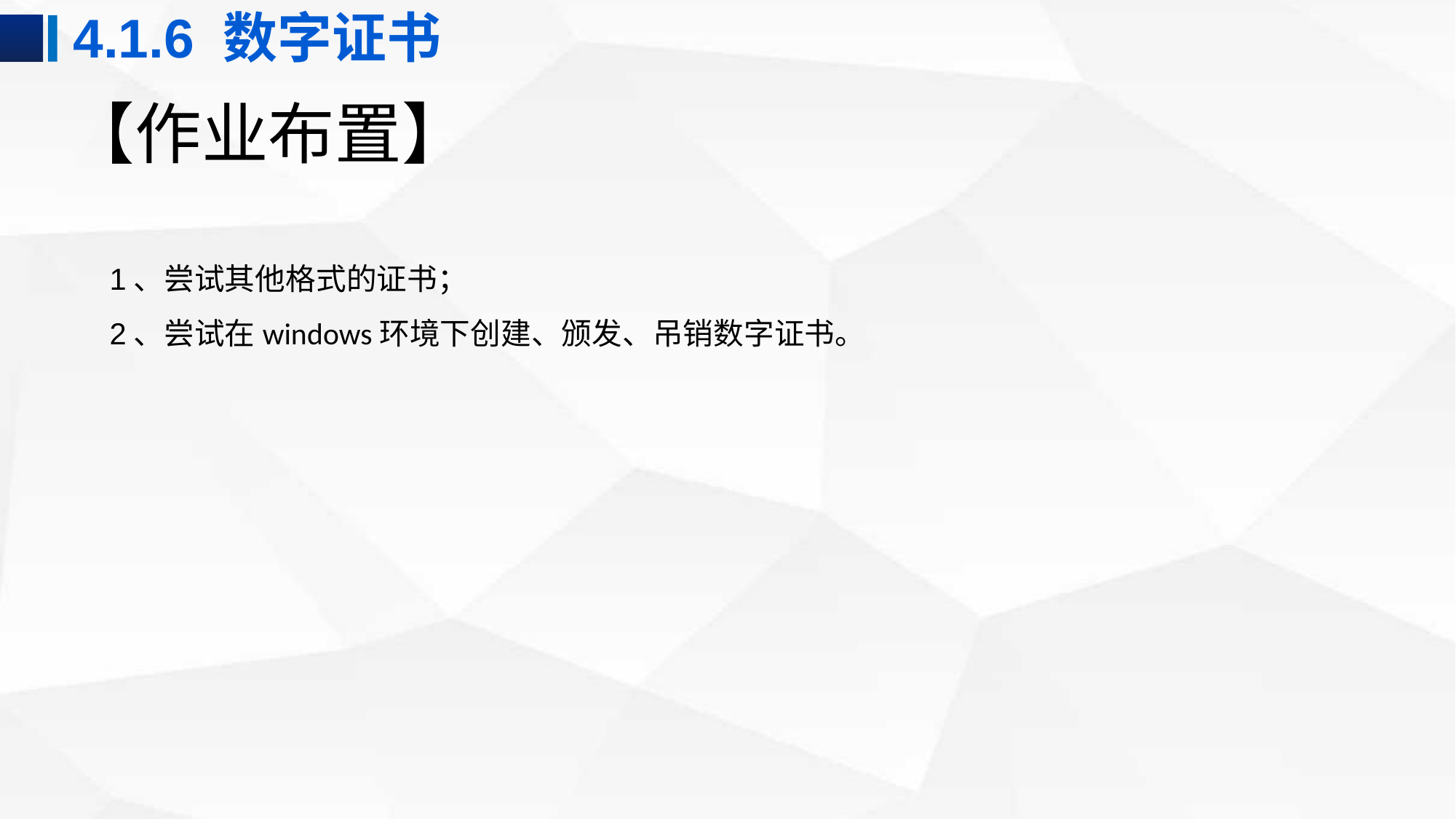

4.1.6 数字证书

# 【作业布置】
1、尝试其他格式的证书；
2、尝试在windows环境下创建、颁发、吊销数字证书。